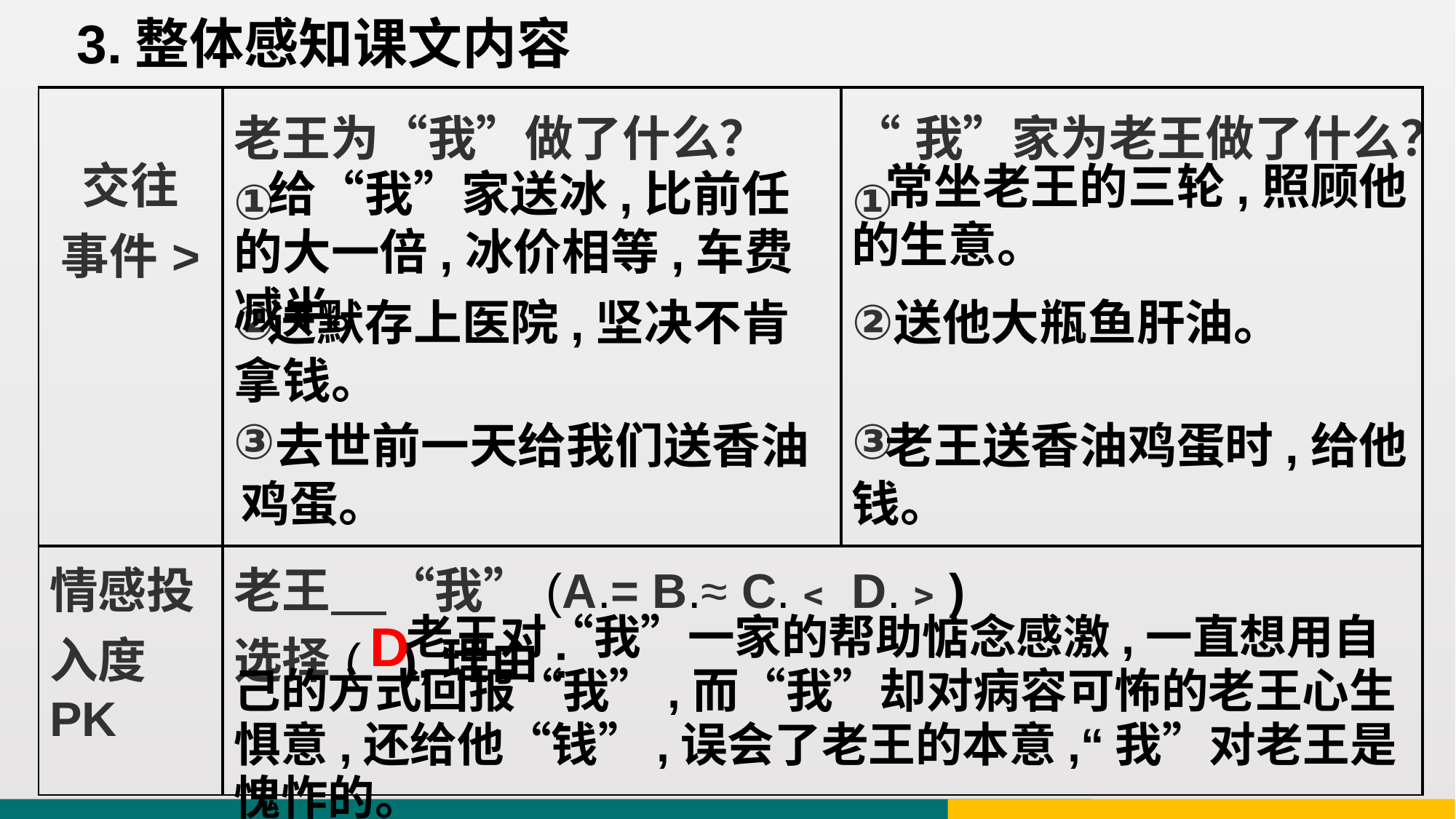

3.整体感知课文内容
| 交往 事件> | 老王为“我”做了什么？ ① ② ③ | “我”家为老王做了什么？ ① ② ③ |
| --- | --- | --- |
| 情感投入度PK | 老王 “我”(A.= B.≈ C.﹤ D.﹥) 选择( ),理由: |  |
  常坐老王的三轮,照顾他的生意。
  给“我”家送冰,比前任的大一倍,冰价相等,车费减半。
  送默存上医院,坚决不肯拿钱。
  送他大瓶鱼肝油。
  去世前一天给我们送香油鸡蛋。
  老王送香油鸡蛋时,给他钱。
               老王对“我”一家的帮助惦念感激,一直想用自己的方式回报“我”,而“我”却对病容可怖的老王心生惧意,还给他“钱”,误会了老王的本意,“我”对老王是愧怍的。
D